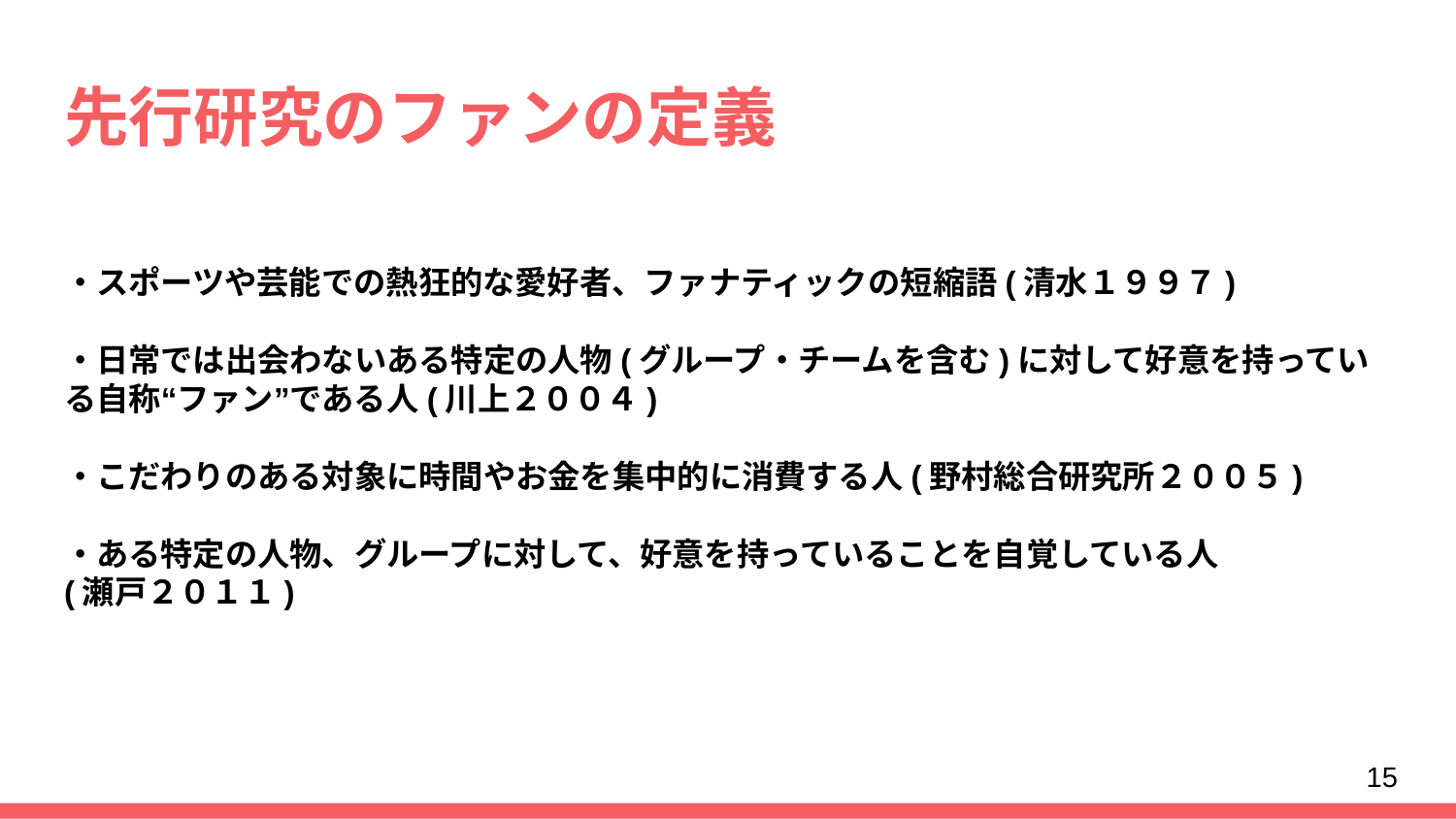

# 先行研究のファンの定義
・スポーツや芸能での熱狂的な愛好者、ファナティックの短縮語(清水１９９７)

・日常では出会わないある特定の人物(グループ・チームを含む)に対して好意を持っている自称“ファン”である人(川上２００４)

・こだわりのある対象に時間やお金を集中的に消費する人(野村総合研究所２００５)

・ある特定の人物、グループに対して、好意を持っていることを自覚している人
(瀬戸２０１１)

15